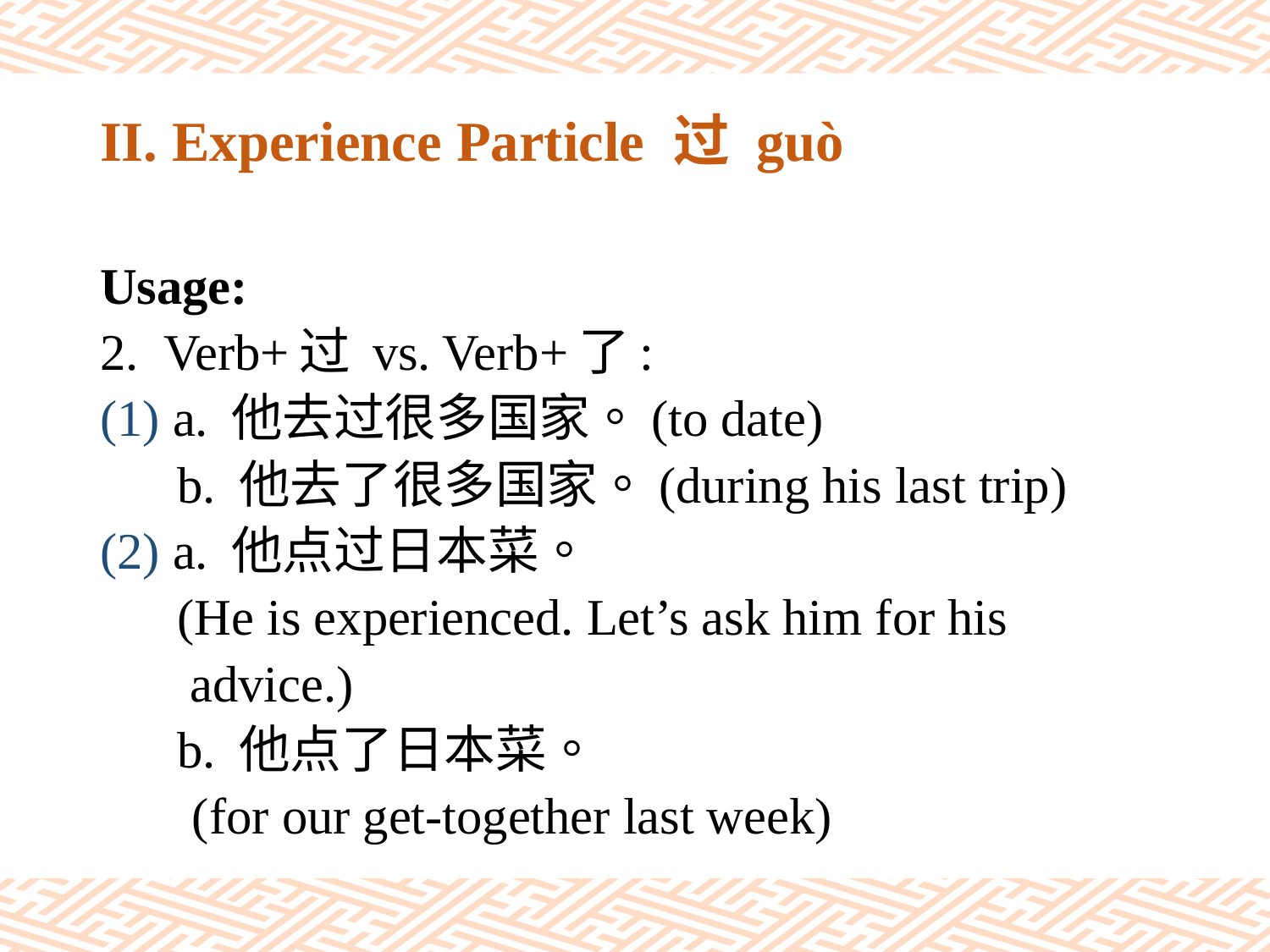

# II. Experience Particle 过 guò
Usage:
Verb+过 vs. Verb+了:
(1) a. 他去过很多国家。(to date)
      b. 他去了很多国家。(during his last trip)
(2) a. 他点过日本菜。
      (He is experienced. Let’s ask him for his
       advice.)
      b. 他点了日本菜。
   (for our get-together last week)